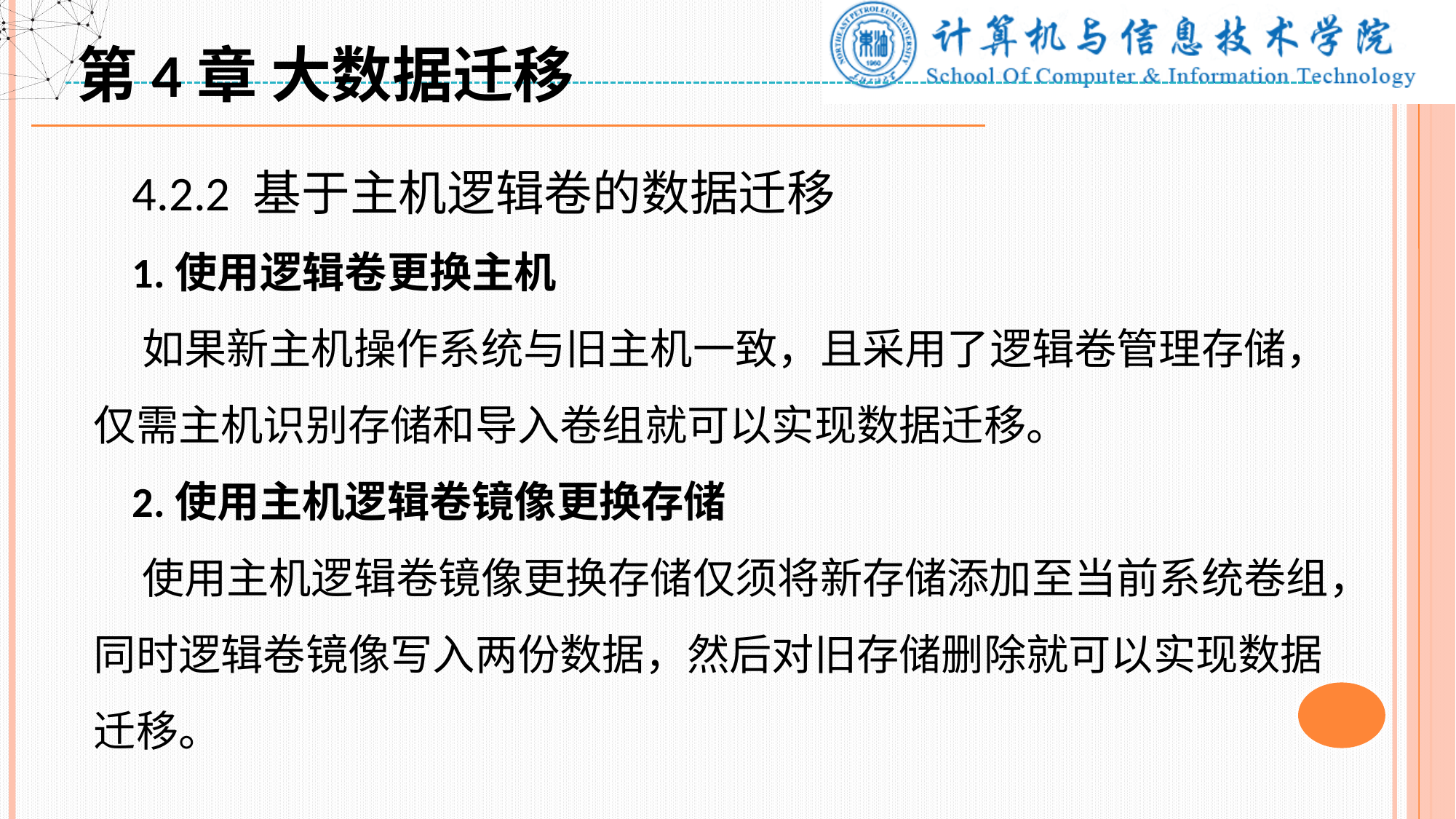

第4章 大数据迁移
    4.2.2 基于主机逻辑卷的数据迁移
    1.使用逻辑卷更换主机
    如果新主机操作系统与旧主机一致，且采用了逻辑卷管理存储，仅需主机识别存储和导入卷组就可以实现数据迁移。
    2.使用主机逻辑卷镜像更换存储
    使用主机逻辑卷镜像更换存储仅须将新存储添加至当前系统卷组，同时逻辑卷镜像写入两份数据，然后对旧存储删除就可以实现数据迁移。